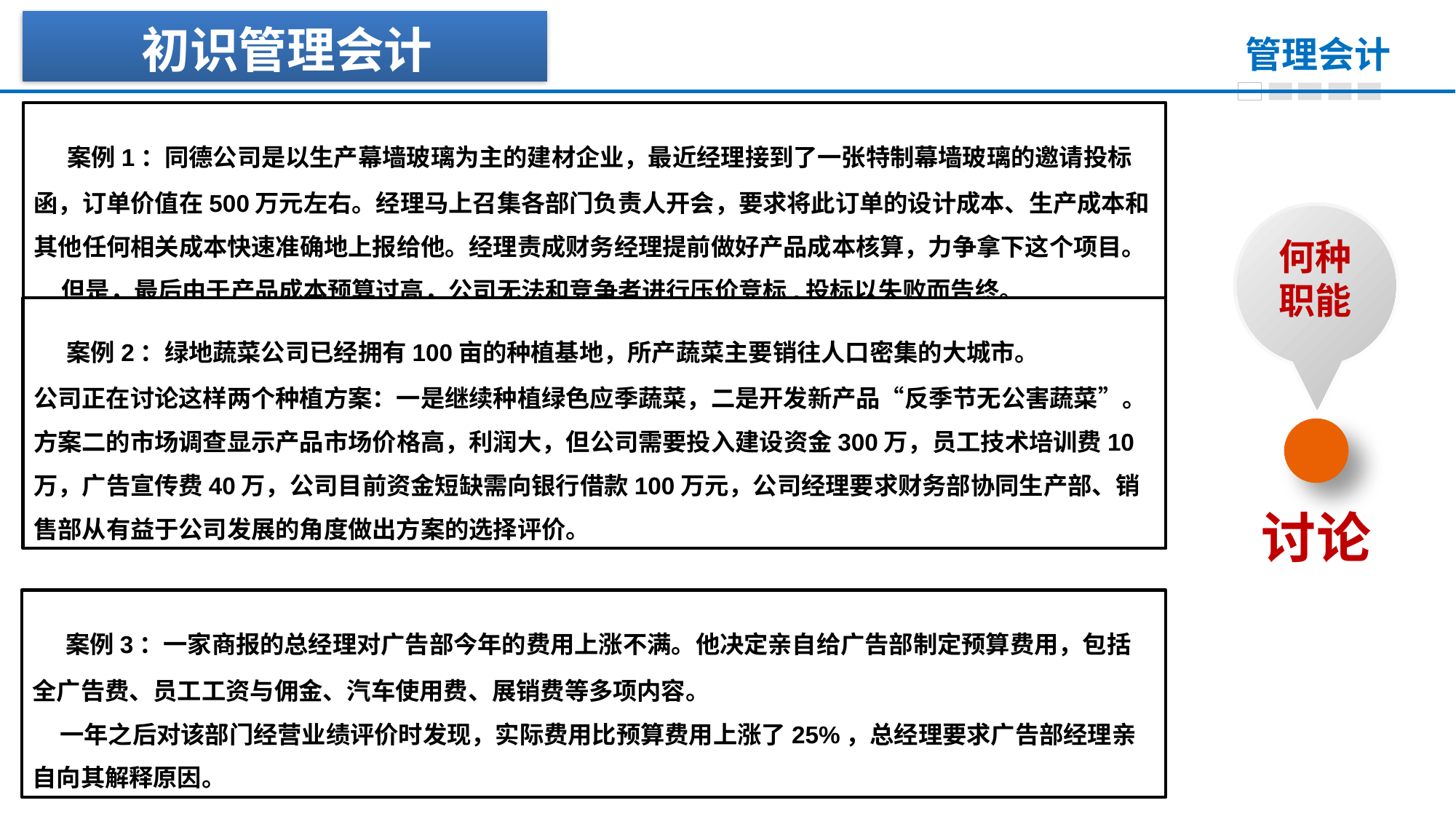

初识管理会计
   案例1：同德公司是以生产幕墙玻璃为主的建材企业，最近经理接到了一张特制幕墙玻璃的邀请投标函，订单价值在500万元左右。经理马上召集各部门负责人开会，要求将此订单的设计成本、生产成本和其他任何相关成本快速准确地上报给他。经理责成财务经理提前做好产品成本核算，力争拿下这个项目。
    但是，最后由于产品成本预算过高，公司无法和竞争者进行压价竞标,投标以失败而告终。

何种
职能
   案例2：绿地蔬菜公司已经拥有100亩的种植基地，所产蔬菜主要销往人口密集的大城市。
公司正在讨论这样两个种植方案：一是继续种植绿色应季蔬菜，二是开发新产品“反季节无公害蔬菜”。方案二的市场调查显示产品市场价格高，利润大，但公司需要投入建设资金300万，员工技术培训费10万，广告宣传费40万，公司目前资金短缺需向银行借款100万元，公司经理要求财务部协同生产部、销售部从有益于公司发展的角度做出方案的选择评价。

讨论
   案例3：一家商报的总经理对广告部今年的费用上涨不满。他决定亲自给广告部制定预算费用，包括全广告费、员工工资与佣金、汽车使用费、展销费等多项内容。
    一年之后对该部门经营业绩评价时发现，实际费用比预算费用上涨了25%，总经理要求广告部经理亲自向其解释原因。